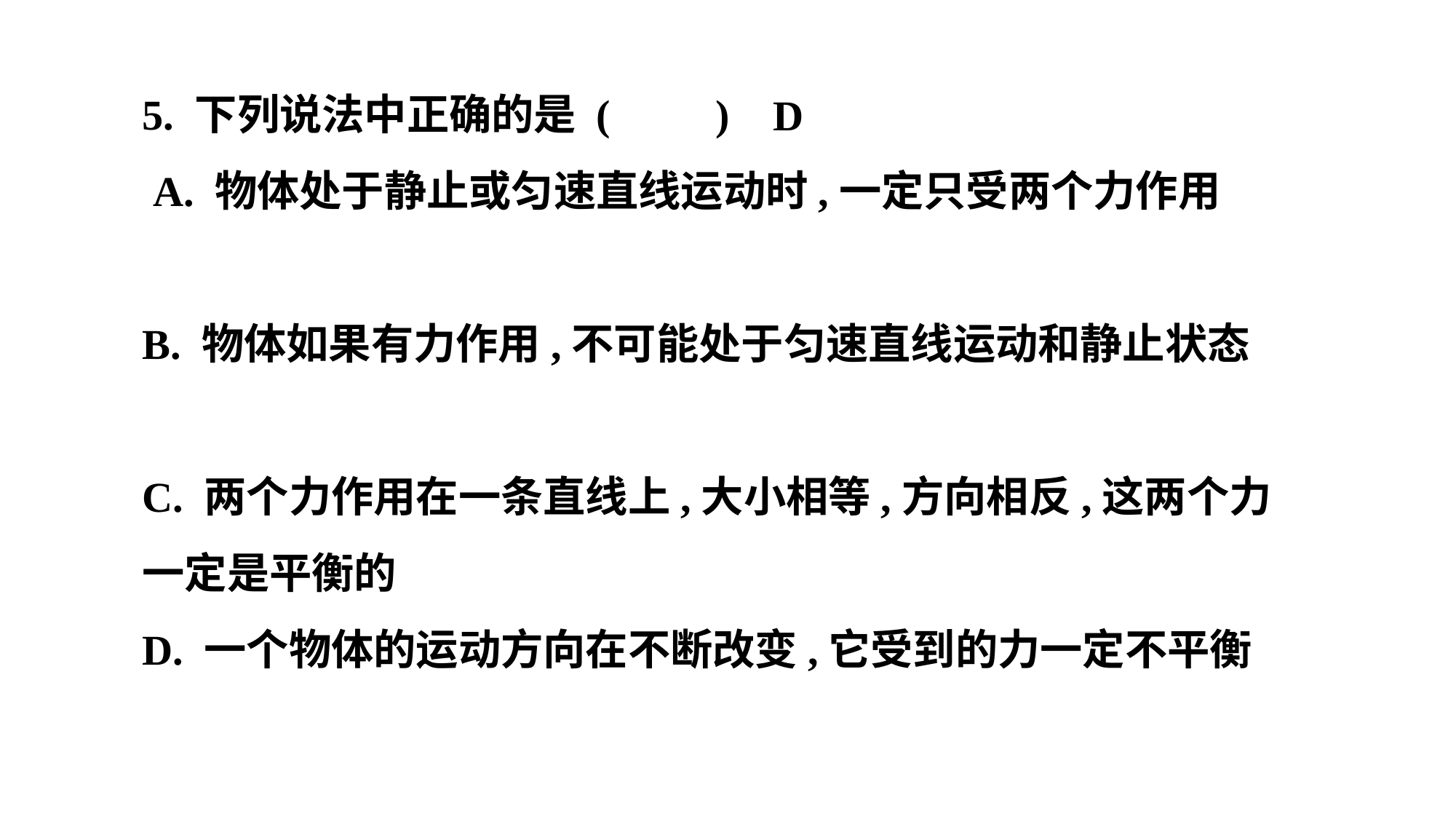

5. 下列说法中正确的是 (　　)
 A. 物体处于静止或匀速直线运动时,一定只受两个力作用
B. 物体如果有力作用,不可能处于匀速直线运动和静止状态
C. 两个力作用在一条直线上,大小相等,方向相反,这两个力一定是平衡的
D. 一个物体的运动方向在不断改变,它受到的力一定不平衡
D